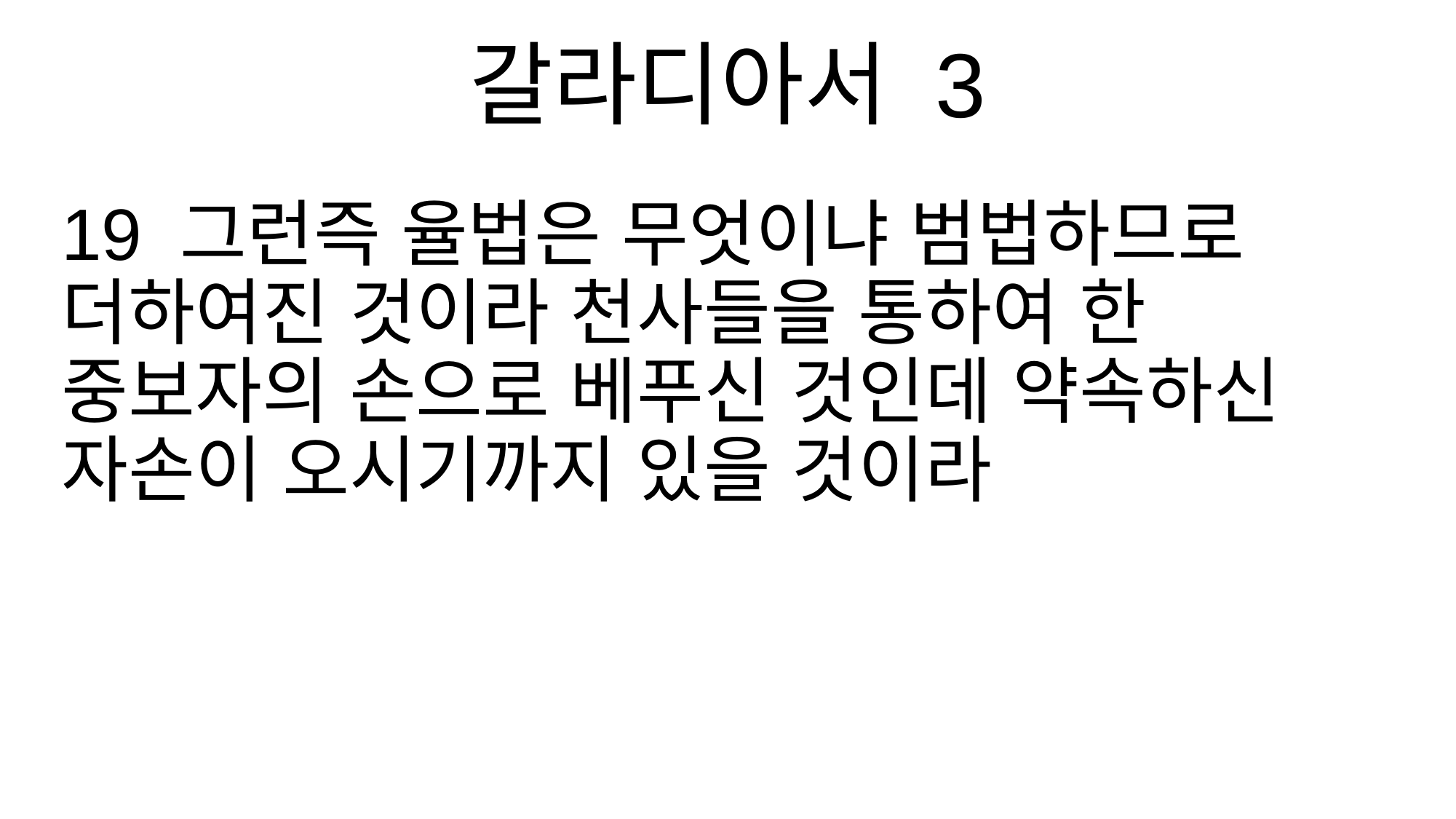

갈라디아서 3
19 그런즉 율법은 무엇이냐 범법하므로 더하여진 것이라 천사들을 통하여 한 중보자의 손으로 베푸신 것인데 약속하신 자손이 오시기까지 있을 것이라